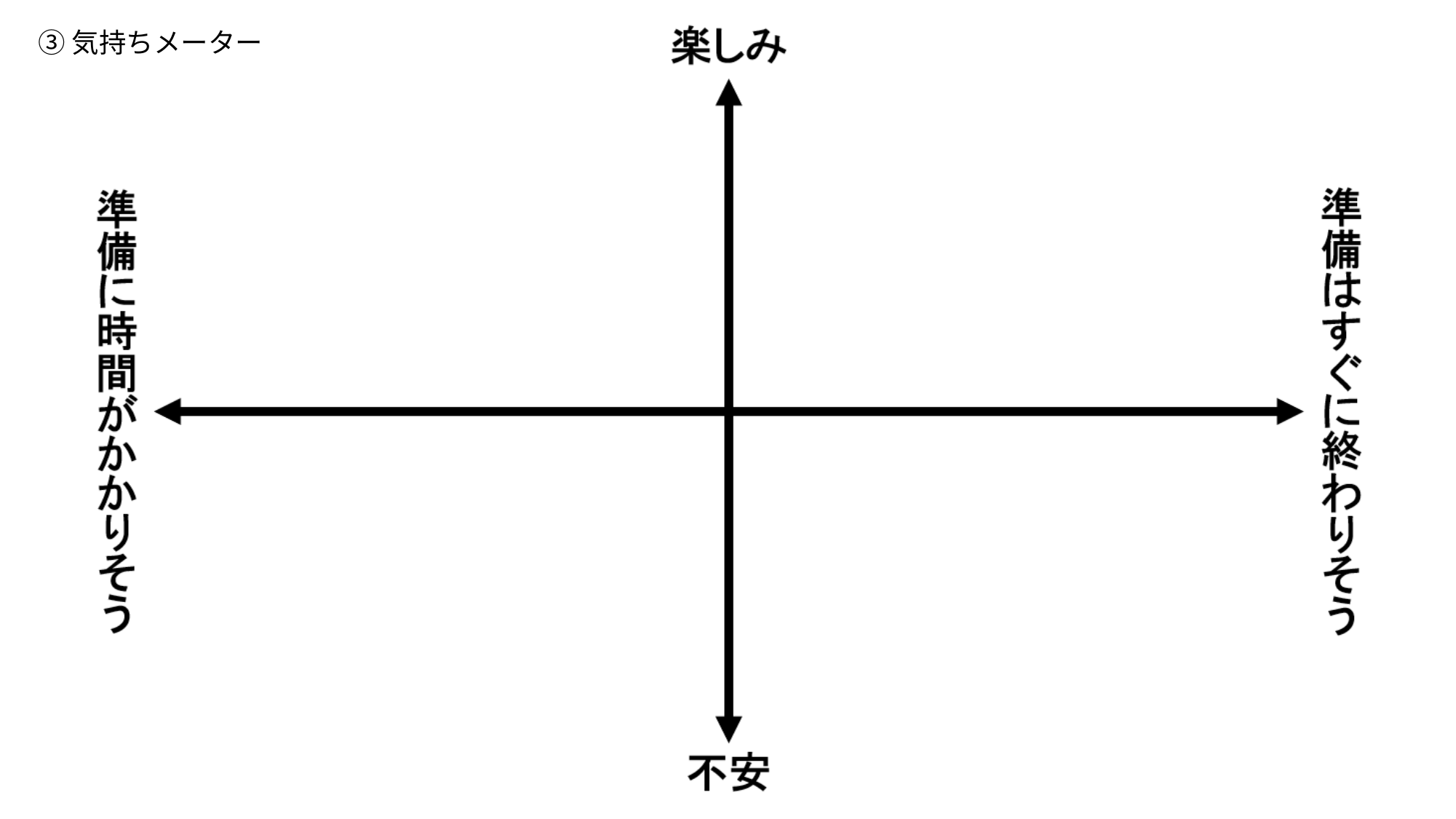

| 31 | 21 |
| --- | --- |
| 32 | 22 |
| 33 | 23 |
| 34 | 24 |
| 35 | 25 |
| 36 | 26 |
| 37 | 27 |
| 38 | 28 |
| 39 | 29 |
| 40 | 30 |
| 41 |  |
| 42 |  |
| 11 | 1 |
| --- | --- |
| 12 | 2 |
| 13 | 3 |
| 14 | 4 |
| 15 | 5 |
| 16 | 6 |
| 17 | 7 |
| 18 | 8 |
| 19 | 9 |
| 20 | 10 |
| 42 |  |
③気持ちメーター